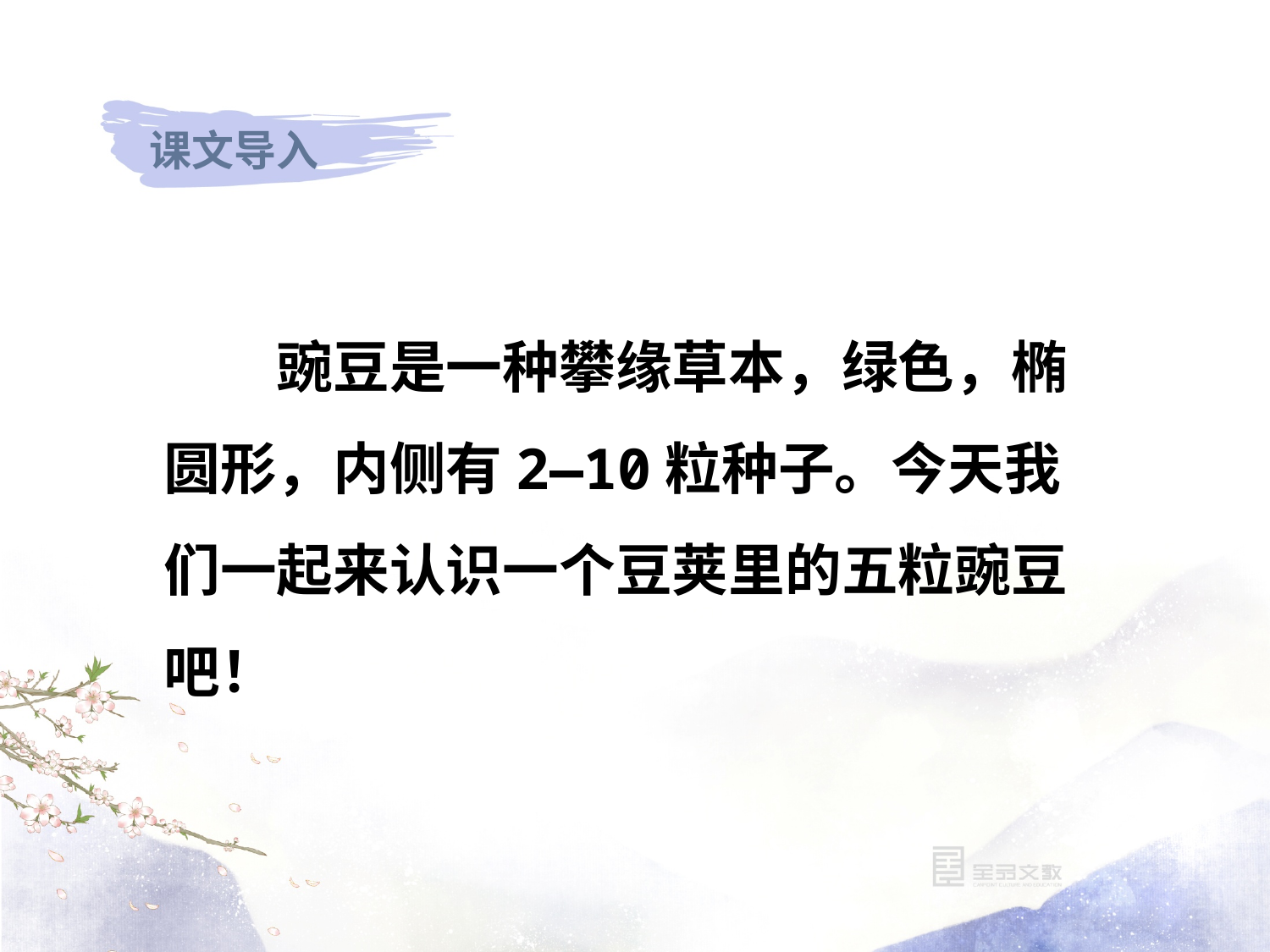

豌豆是一种攀缘草本，绿色，椭圆形，内侧有2—10粒种子。今天我们一起来认识一个豆荚里的五粒豌豆吧！